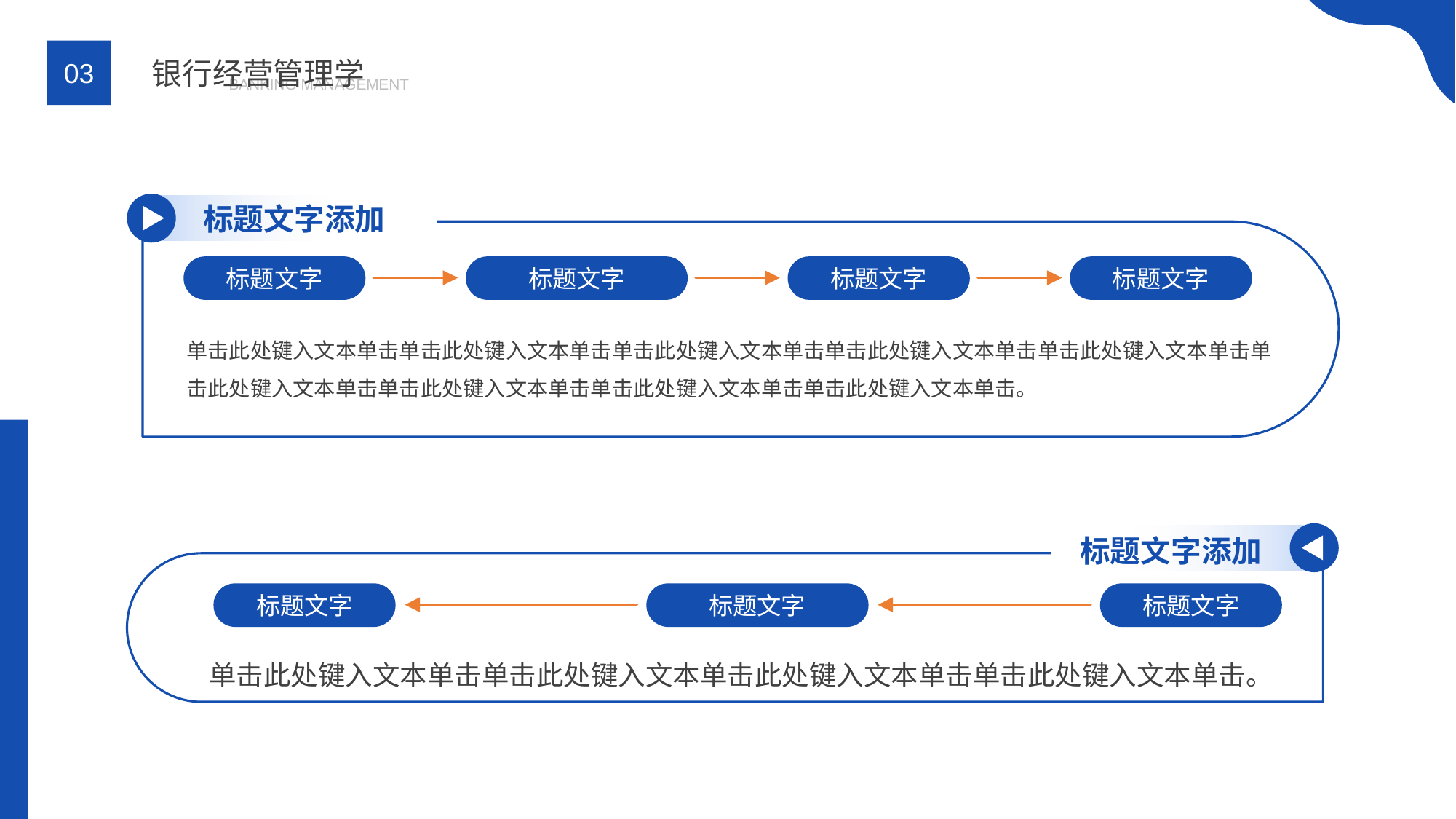

BY YUSHEN

银行经营管理学
03
BANKING MANAGEMENT

标题文字添加

标题文字
标题文字
标题文字
标题文字
单击此处键入文本单击单击此处键入文本单击单击此处键入文本单击单击此处键入文本单击单击此处键入文本单击单击此处键入文本单击单击此处键入文本单击单击此处键入文本单击单击此处键入文本单击。

标题文字添加

标题文字
标题文字
标题文字
单击此处键入文本单击单击此处键入文本单击此处键入文本单击单击此处键入文本单击。